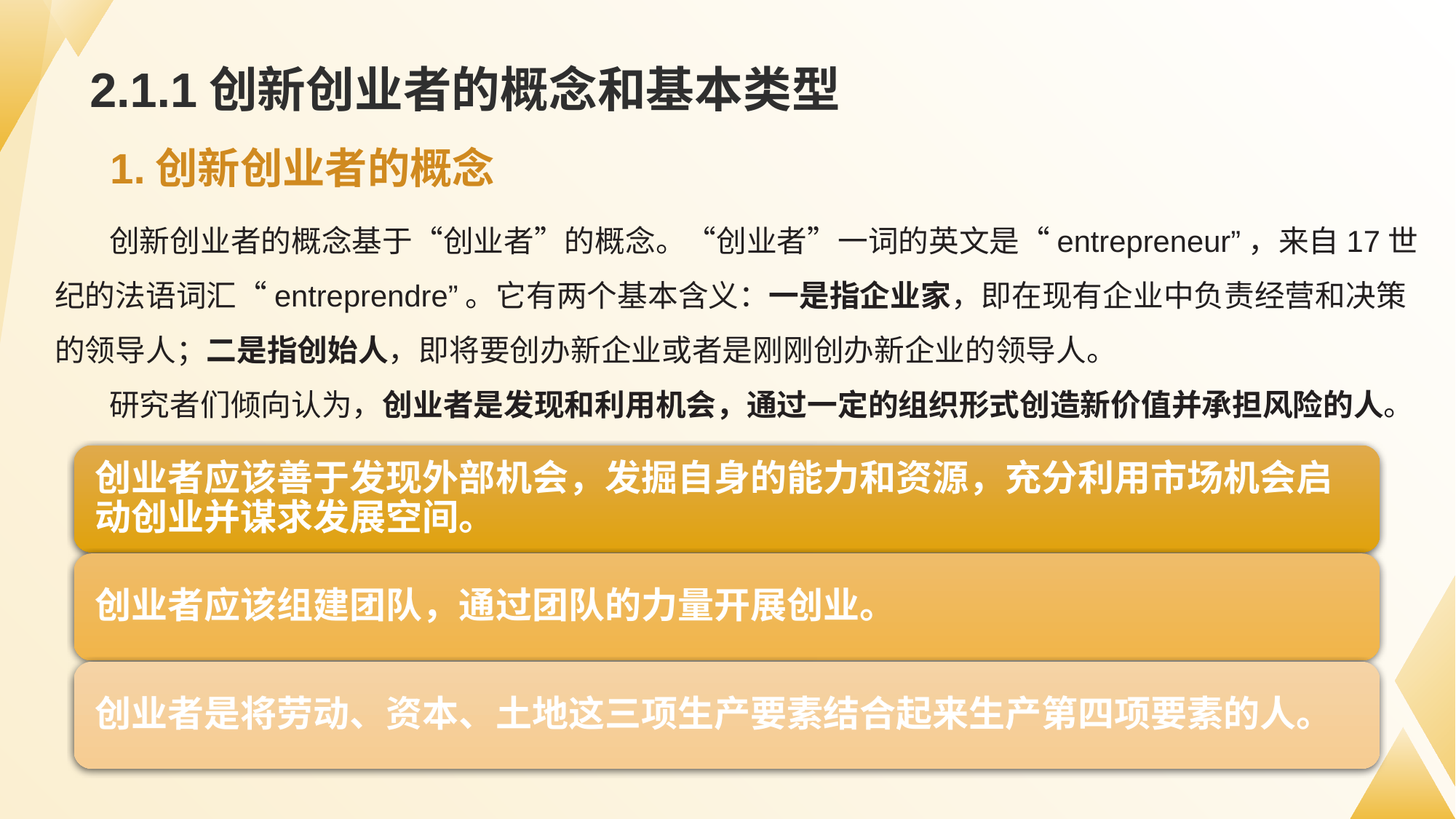

# 2.1.1创新创业者的概念和基本类型
1.创新创业者的概念
创新创业者的概念基于“创业者”的概念。“创业者”一词的英文是“entrepreneur”，来自17世纪的法语词汇“entreprendre”。它有两个基本含义：一是指企业家，即在现有企业中负责经营和决策的领导人；二是指创始人，即将要创办新企业或者是刚刚创办新企业的领导人。
研究者们倾向认为，创业者是发现和利用机会，通过一定的组织形式创造新价值并承担风险的人。
创业者应该善于发现外部机会，发掘自身的能力和资源，充分利用市场机会启动创业并谋求发展空间。
创业者应该组建团队，通过团队的力量开展创业。
创业者是将劳动、资本、土地这三项生产要素结合起来生产第四项要素的人。